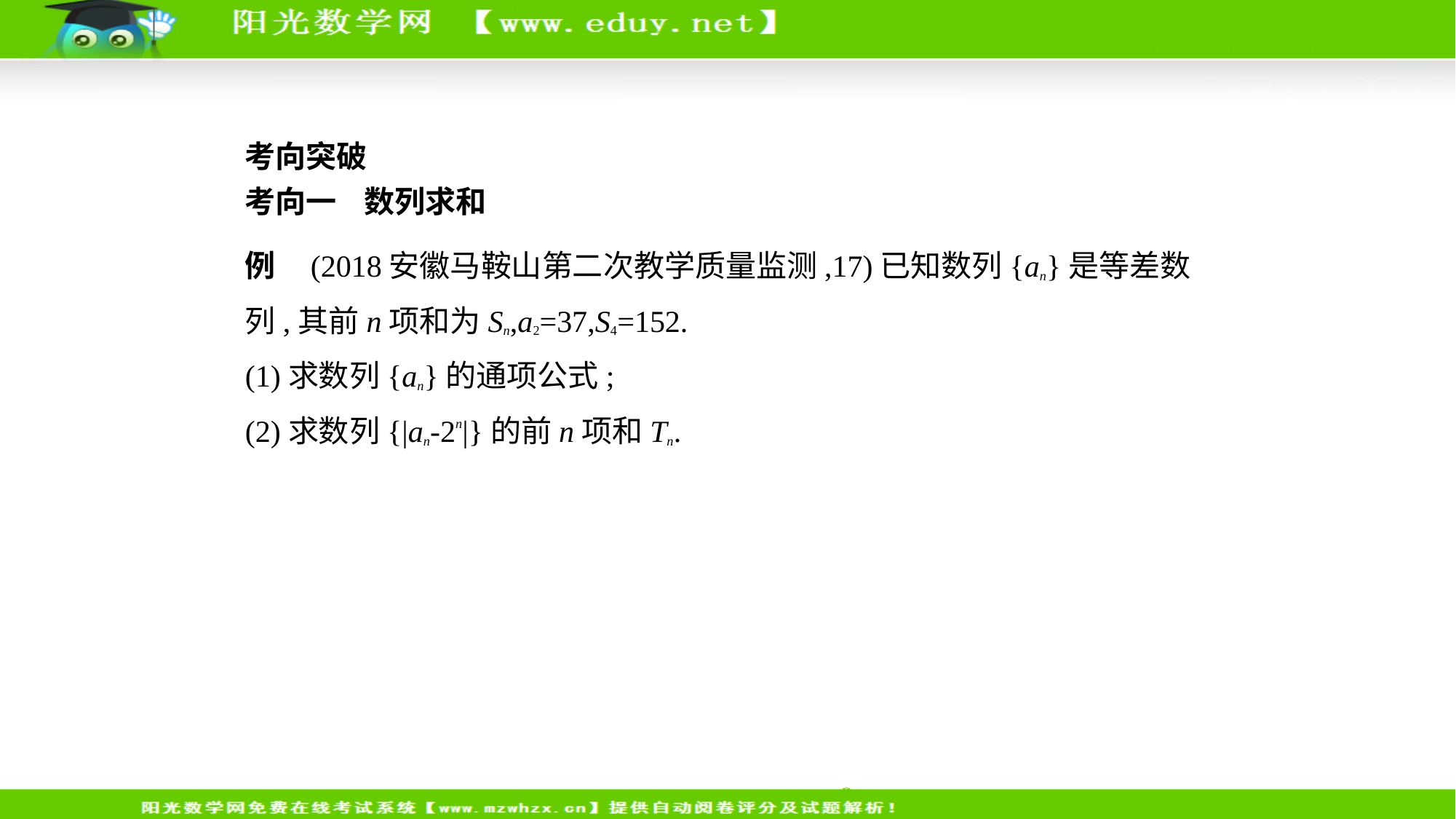

考向突破
考向一    数列求和
例    (2018安徽马鞍山第二次教学质量监测,17)已知数列{an}是等差数
列,其前n项和为Sn,a2=37,S4=152.
(1)求数列{an}的通项公式;
(2)求数列{|an-2n|}的前n项和Tn.